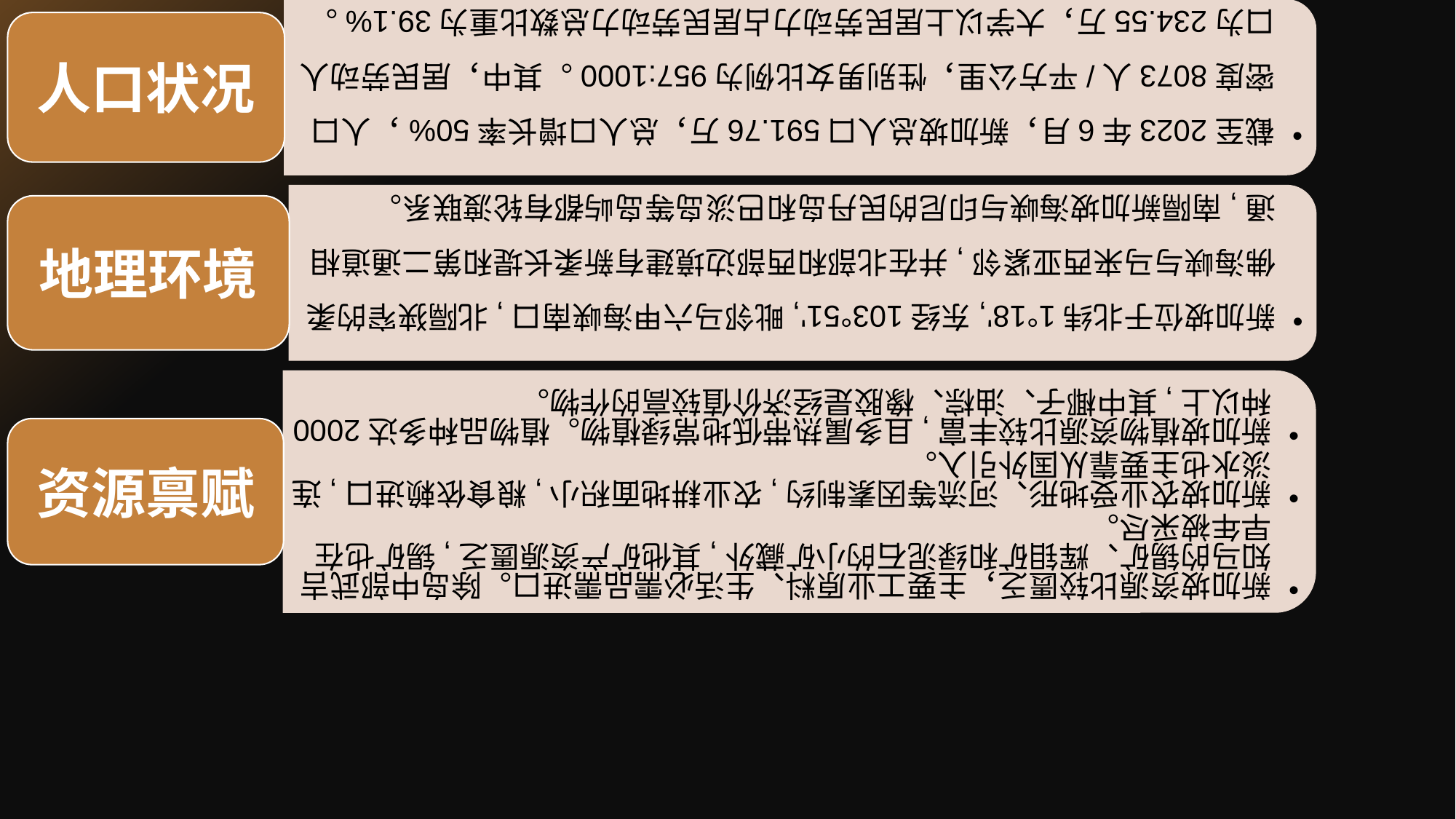

# 一、基本情况
截至2023年6月，新加坡总人口591.76万，总人口增长率50%，人口密度8073人/平方公里，性别男女比例为957:1000。其中，居民劳动人口为234.55万，大学以上居民劳动力占居民劳动力总数比重为39.1%。
人口状况
新加坡位于北纬1°18',东经103°51',毗邻马六甲海峡南口,北隔狭窄的柔佛海峡与马来西亚紧邻,并在北部和西部边境建有新柔长堤和第二通道相通,南隔新加坡海峡与印尼的民丹岛和巴淡岛等岛屿都有轮渡联系。
地理环境
新加坡资源比较匮乏，主要工业原料、生活必需品需进口。除岛中部武吉知马的锡矿、辉钼矿和绿泥石的小矿藏外,其他矿产资源匮乏,锡矿也在早年被采尽。
新加坡农业受地形、河流等因素制约,农业耕地面积小,粮食依赖进口,连淡水也主要靠从国外引入。
新加坡植物资源比较丰富,且多属热带低地常绿植物。植物品种多达2000种以上,其中椰子、油棕、橡胶是经济价值较高的作物。
资源禀赋